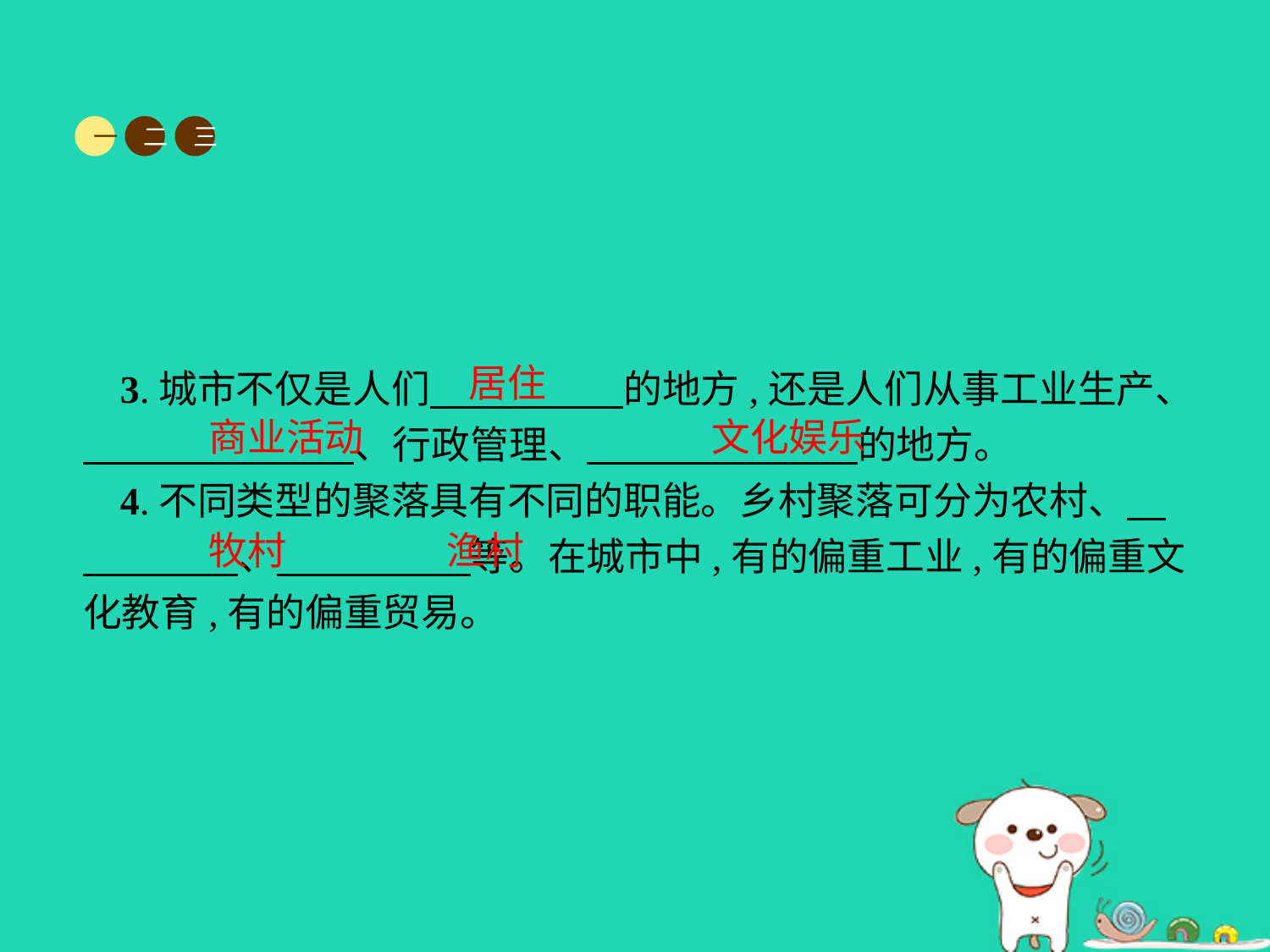

一
二
三
居住
3.城市不仅是人们　　　　　的地方,还是人们从事工业生产、　　　　　　　、行政管理、　　　　　　　的地方。
4.不同类型的聚落具有不同的职能。乡村聚落可分为农村、　　　　　、　　　　　等。在城市中,有的偏重工业,有的偏重文化教育,有的偏重贸易。
商业活动
文化娱乐
牧村
渔村